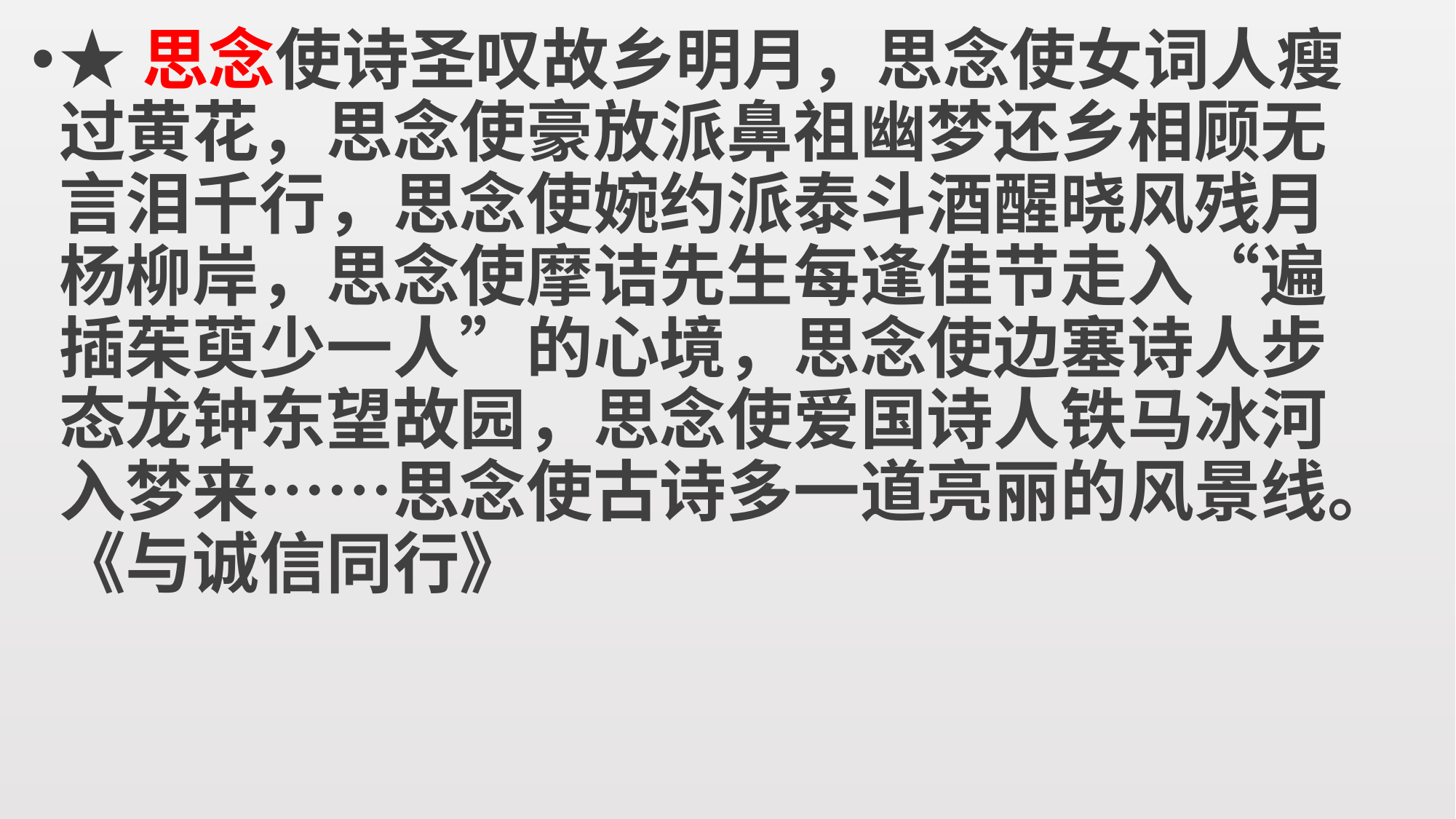

★思念使诗圣叹故乡明月，思念使女词人瘦过黄花，思念使豪放派鼻祖幽梦还乡相顾无言泪千行，思念使婉约派泰斗酒醒晓风残月杨柳岸，思念使摩诘先生每逢佳节走入“遍插茱萸少一人”的心境，思念使边塞诗人步态龙钟东望故园，思念使爱国诗人铁马冰河入梦来……思念使古诗多一道亮丽的风景线。《与诚信同行》